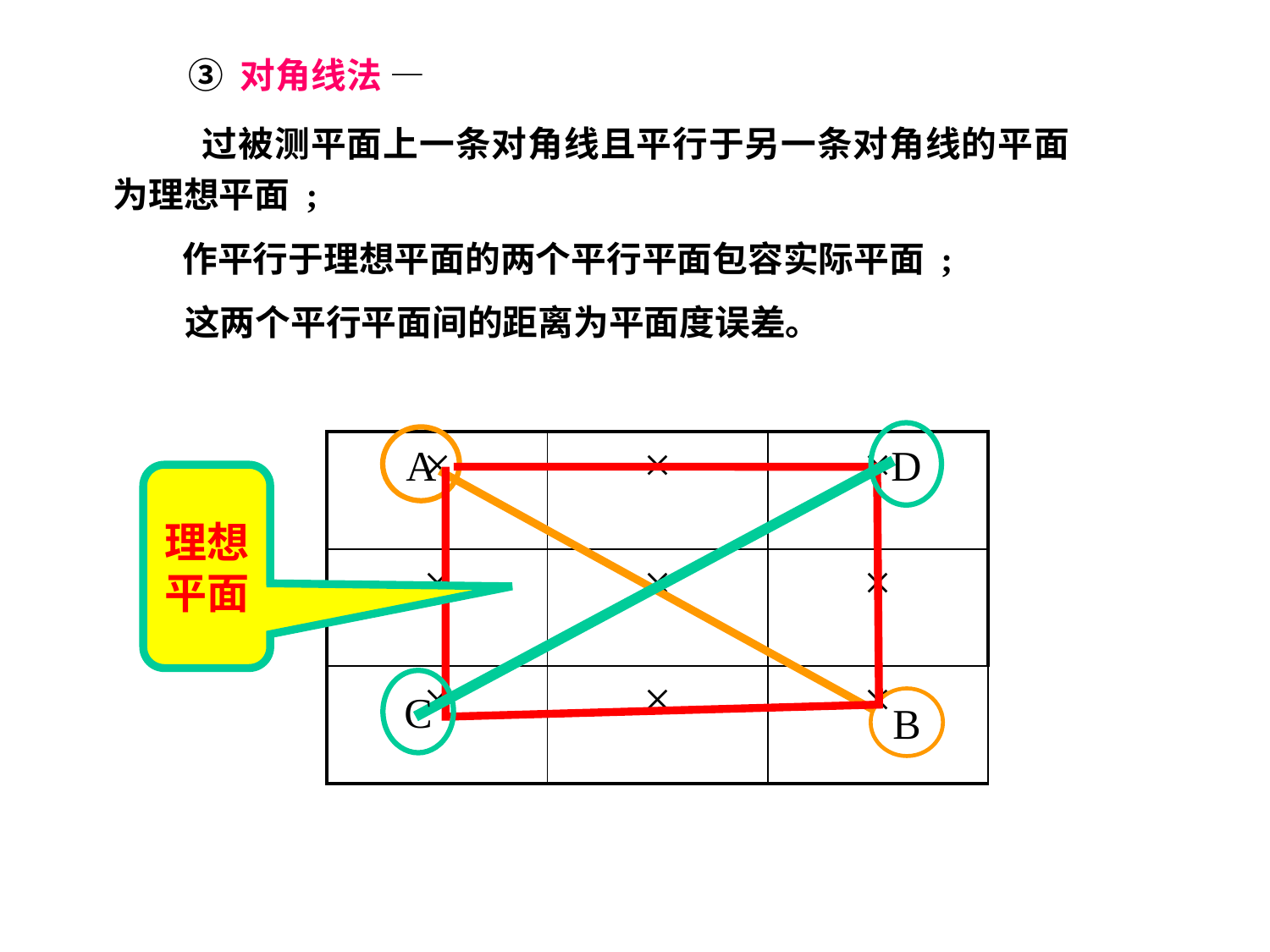

34
③ 对角线法 —
         过被测平面上一条对角线且平行于另一条对角线的平面为理想平面 ;
作平行于理想平面的两个平行平面包容实际平面 ;
这两个平行平面间的距离为平面度误差。
D

C
A

B
| × | × | × |
| --- | --- | --- |
| × | × | × |
| × | × | × |
理想平面